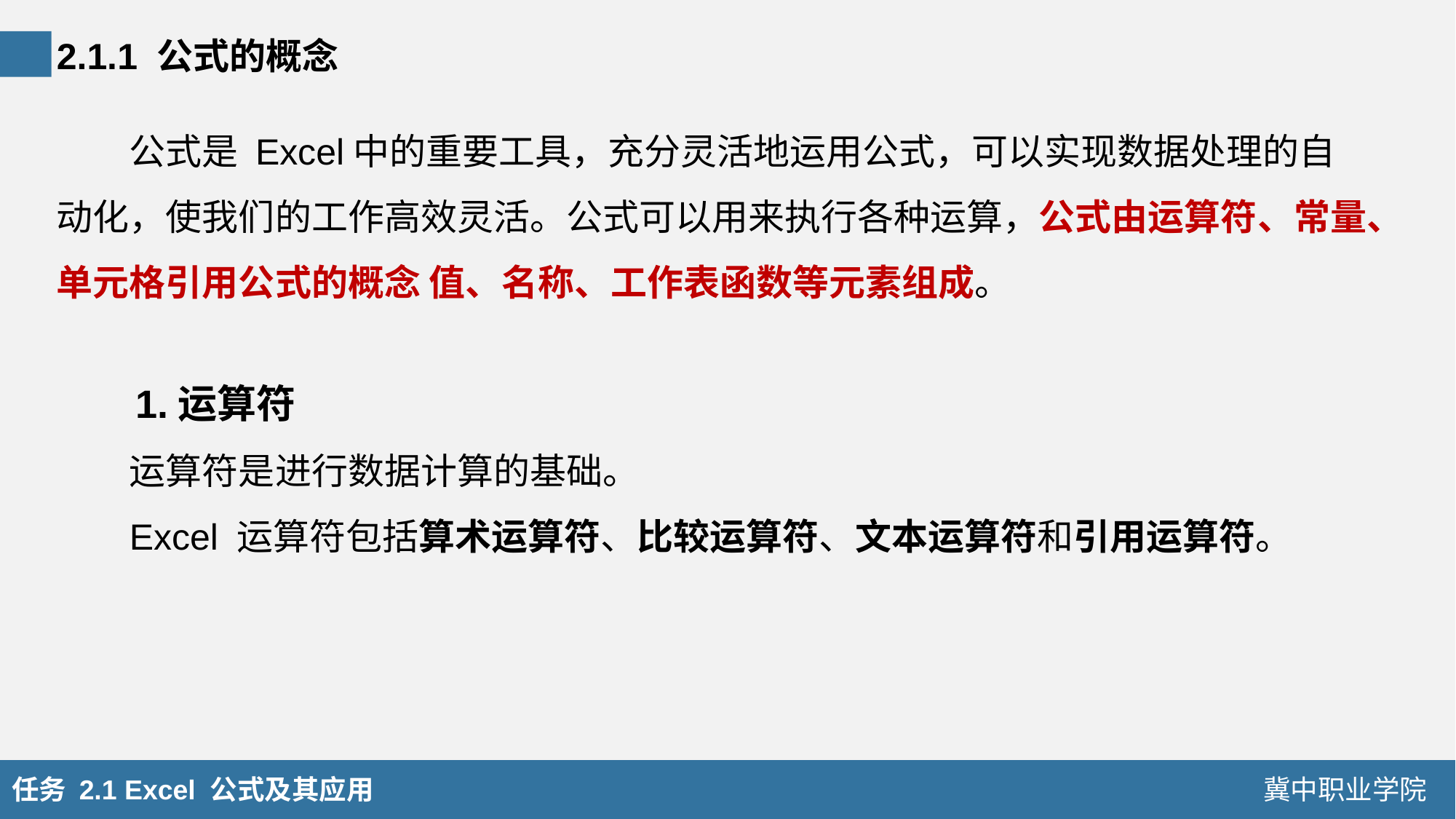

2.1.1 公式的概念
公式是 Excel中的重要工具，充分灵活地运用公式，可以实现数据处理的自动化，使我们的工作高效灵活。公式可以用来执行各种运算，公式由运算符、常量、单元格引用公式的概念 值、名称、工作表函数等元素组成。
1.运算符
运算符是进行数据计算的基础。
Excel 运算符包括算术运算符、比较运算符、文本运算符和引用运算符。

任务 2.1 Excel 公式及其应用
冀中职业学院